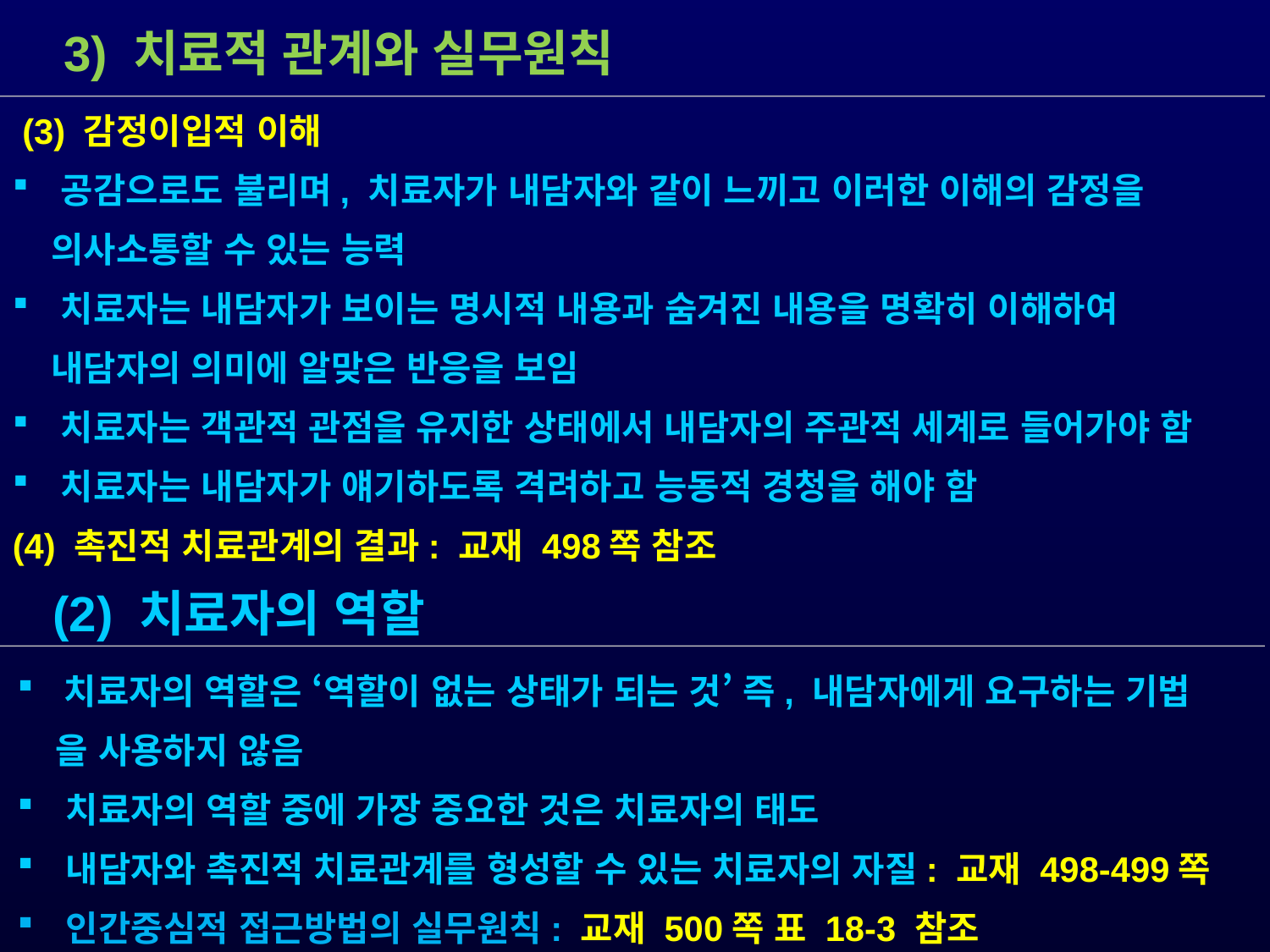

3) 치료적 관계와 실무원칙
 (3) 감정이입적 이해
 공감으로도 불리며, 치료자가 내담자와 같이 느끼고 이러한 이해의 감정을
   의사소통할 수 있는 능력
 치료자는 내담자가 보이는 명시적 내용과 숨겨진 내용을 명확히 이해하여
   내담자의 의미에 알맞은 반응을 보임
 치료자는 객관적 관점을 유지한 상태에서 내담자의 주관적 세계로 들어가야 함
 치료자는 내담자가 얘기하도록 격려하고 능동적 경청을 해야 함
(4) 촉진적 치료관계의 결과: 교재 498쪽 참조

  (2) 치료자의 역할

 치료자의 역할은 ‘역할이 없는 상태가 되는 것’ 즉, 내담자에게 요구하는 기법
   을 사용하지 않음
 치료자의 역할 중에 가장 중요한 것은 치료자의 태도
 내담자와 촉진적 치료관계를 형성할 수 있는 치료자의 자질: 교재 498-499쪽
 인간중심적 접근방법의 실무원칙: 교재 500쪽 표 18-3 참조